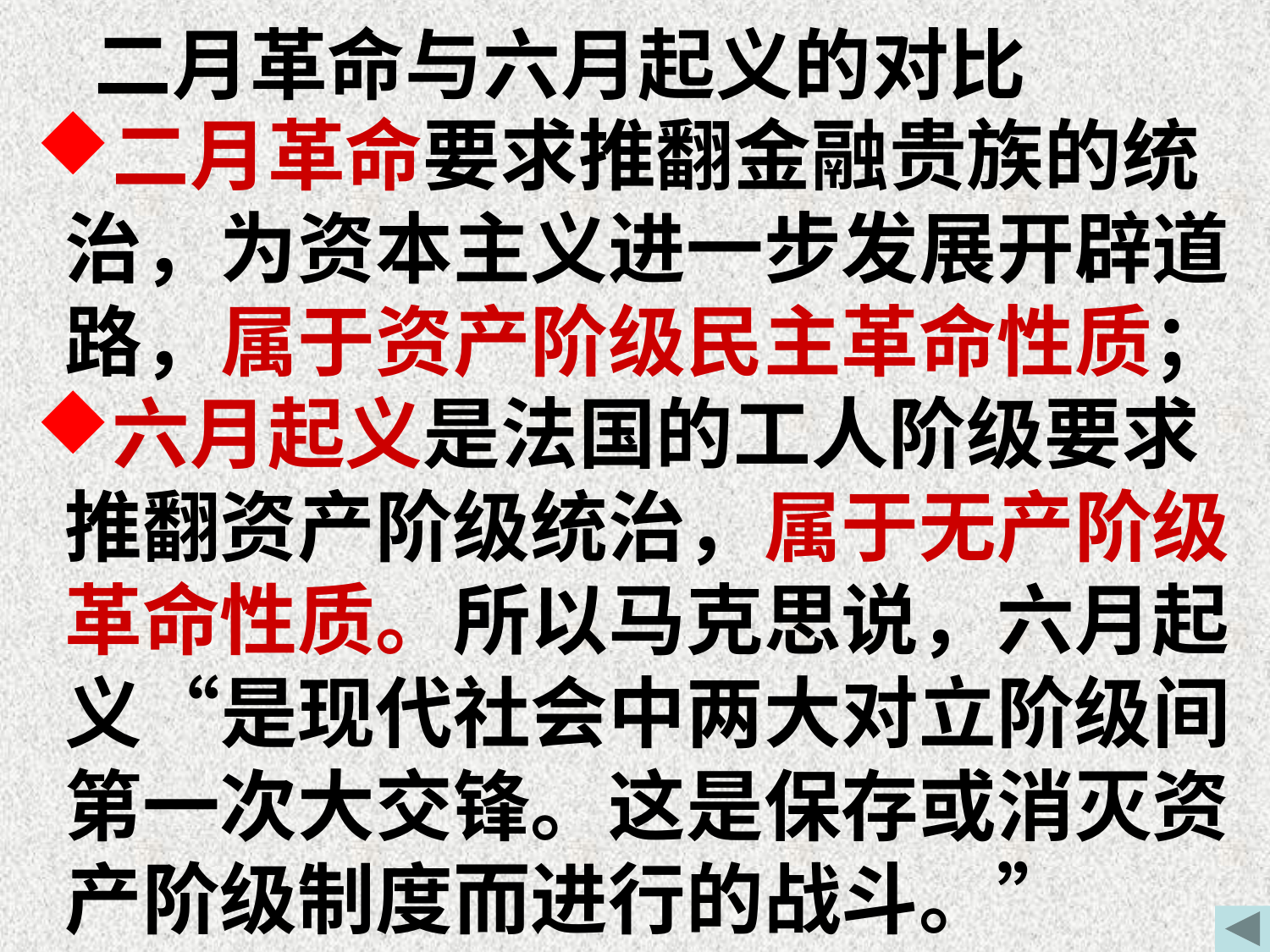

二月革命与六月起义的对比
二月革命要求推翻金融贵族的统治，为资本主义进一步发展开辟道路，属于资产阶级民主革命性质；
六月起义是法国的工人阶级要求推翻资产阶级统治，属于无产阶级革命性质。所以马克思说，六月起义“是现代社会中两大对立阶级间第一次大交锋。这是保存或消灭资产阶级制度而进行的战斗。”